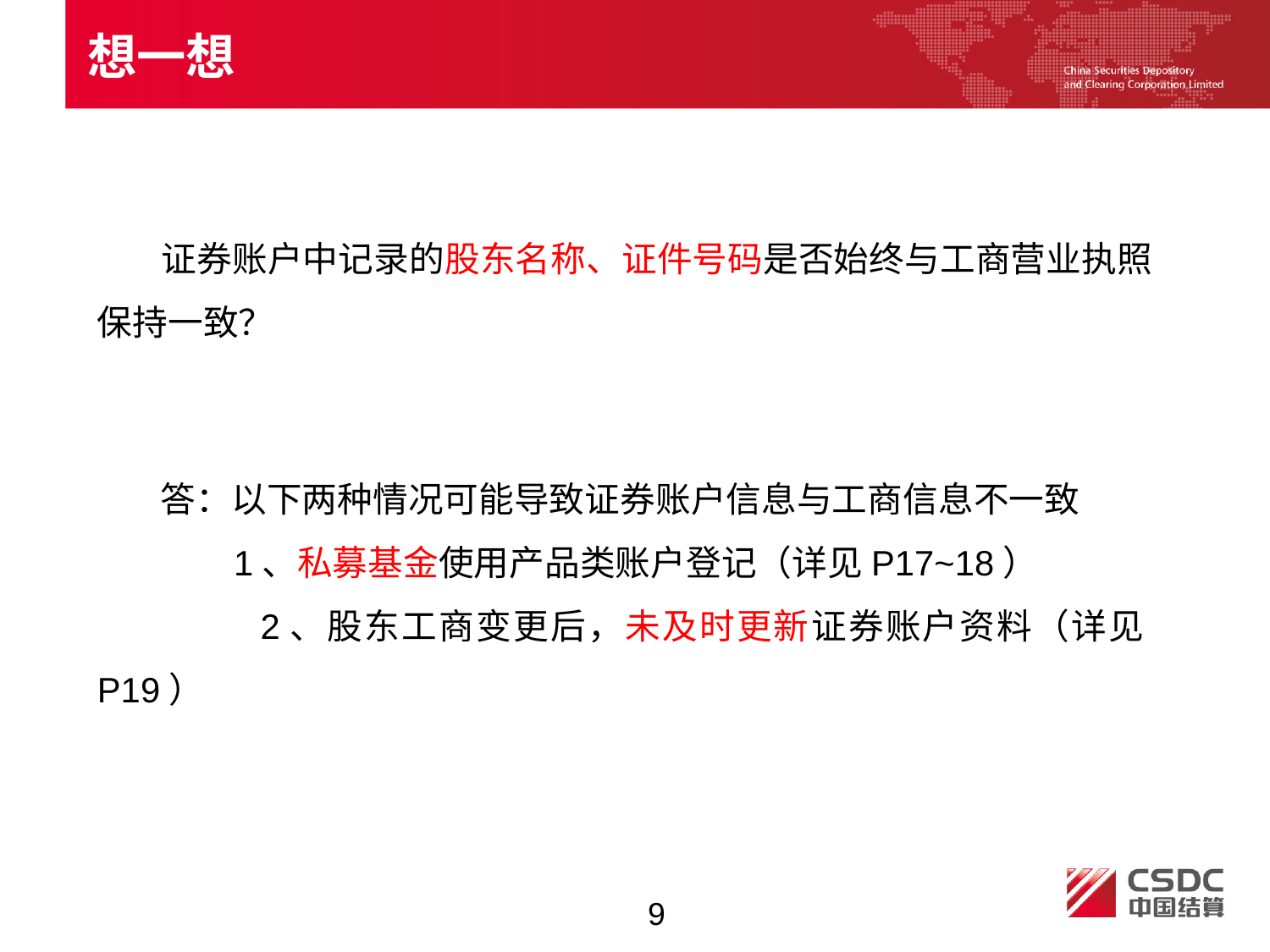

想一想
       证券账户中记录的股东名称、证件号码是否始终与工商营业执照保持一致？
       答：以下两种情况可能导致证券账户信息与工商信息不一致
              1、私募基金使用产品类账户登记（详见P17~18）
              2、股东工商变更后，未及时更新证券账户资料（详见P19）
9